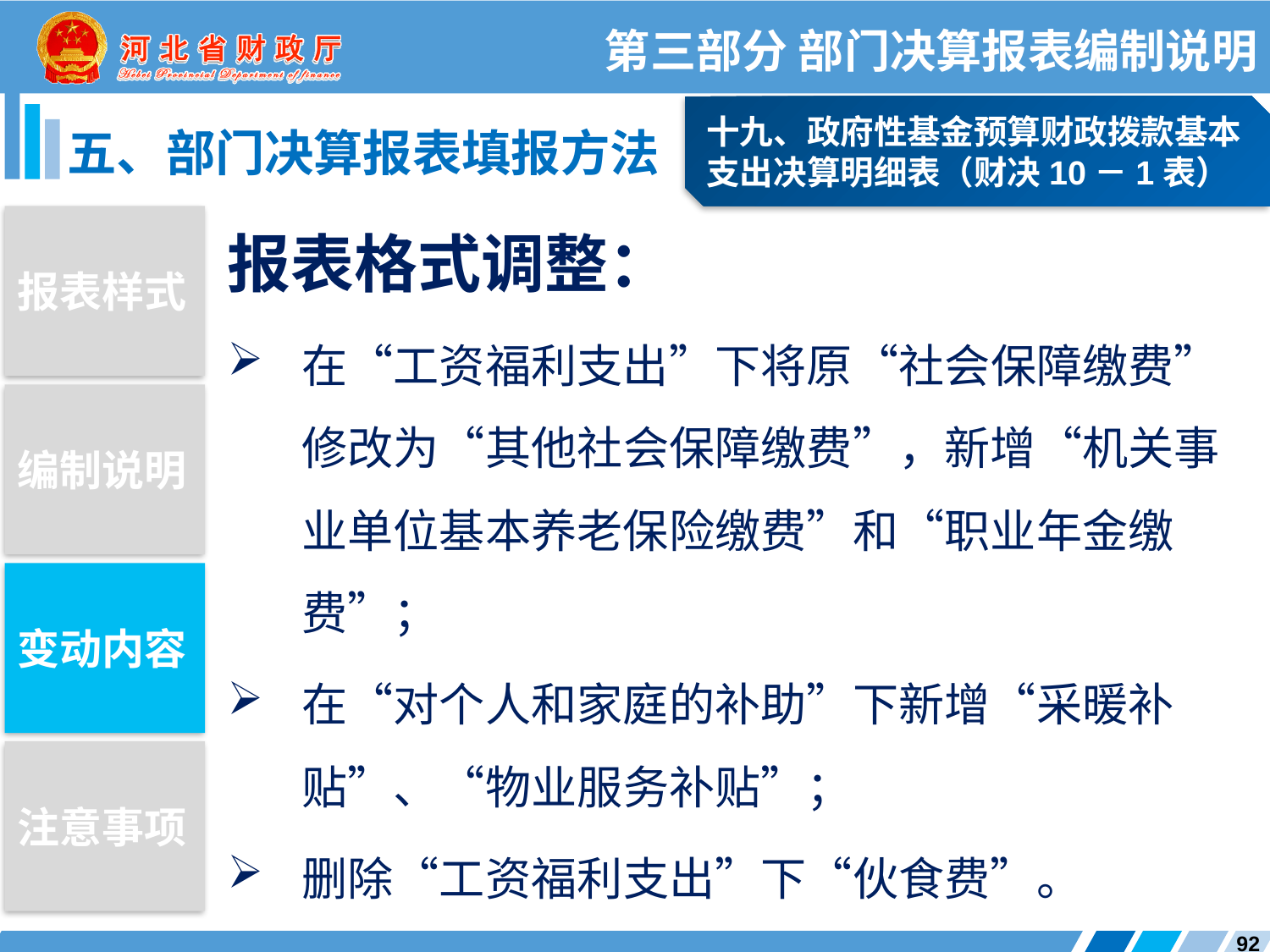

第三部分 部门决算报表编制说明
十九、政府性基金预算财政拨款基本支出决算明细表（财决10－1表）
五、部门决算报表填报方法
报表样式
报表格式调整：
在“工资福利支出”下将原“社会保障缴费”修改为“其他社会保障缴费”，新增“机关事业单位基本养老保险缴费”和“职业年金缴费”；
在“对个人和家庭的补助”下新增“采暖补贴”、“物业服务补贴”；
删除“工资福利支出”下“伙食费”。
编制说明
变动内容
注意事项
92